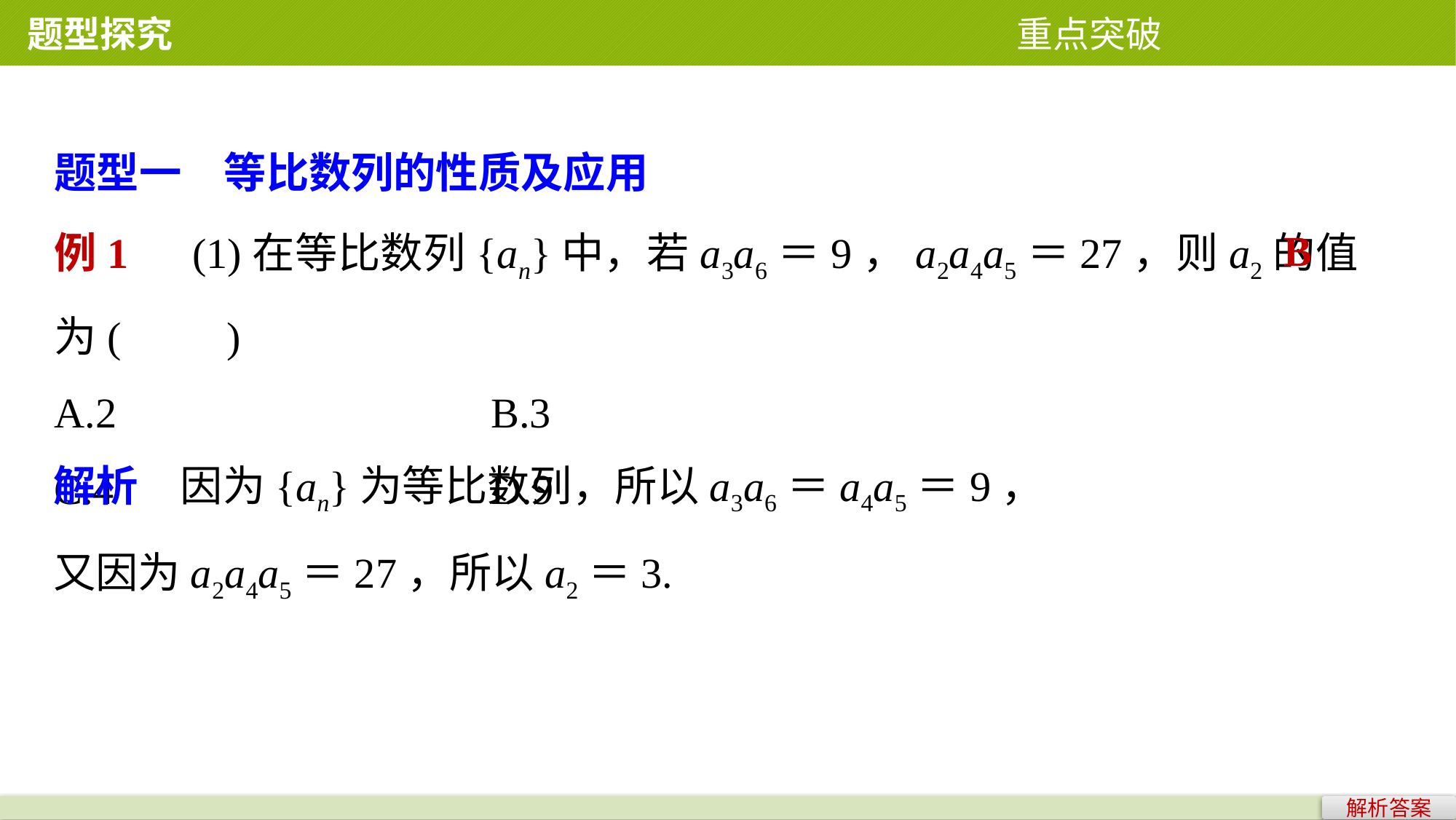

题型探究                                                                                                       重点突破
题型一　等比数列的性质及应用
例1　(1)在等比数列{an}中，若a3a6＝9，a2a4a5＝27，则a2的值为(　　)
A.2  				B.3
C.4  				D.9
B
解析　因为{an}为等比数列，所以a3a6＝a4a5＝9，
又因为a2a4a5＝27，所以a2＝3.
解析答案